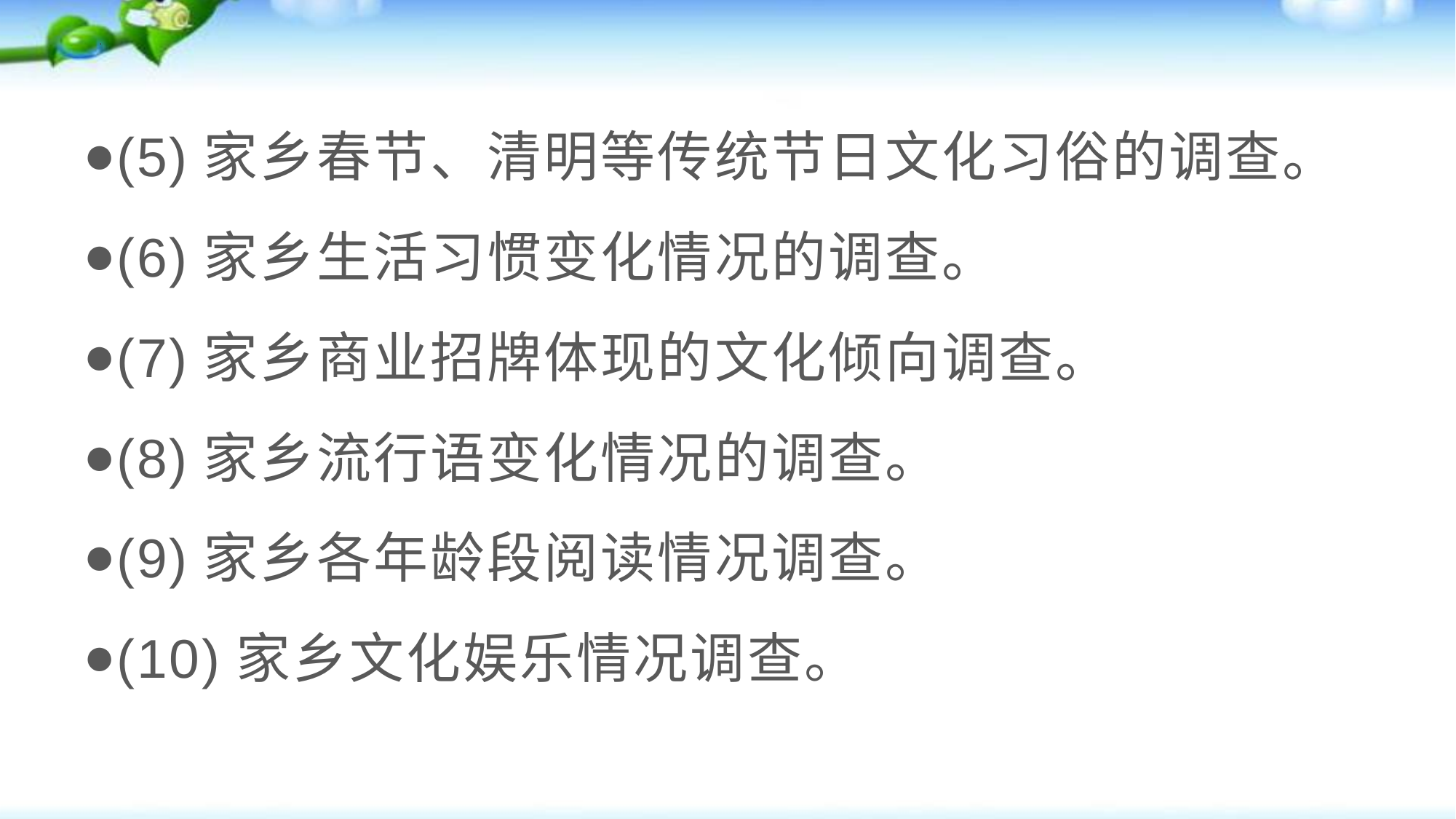

(5)家乡春节、清明等传统节日文化习俗的调查。
(6)家乡生活习惯变化情况的调查。
(7)家乡商业招牌体现的文化倾向调查。
(8)家乡流行语变化情况的调查。
(9)家乡各年龄段阅读情况调查。
(10)家乡文化娱乐情况调查。